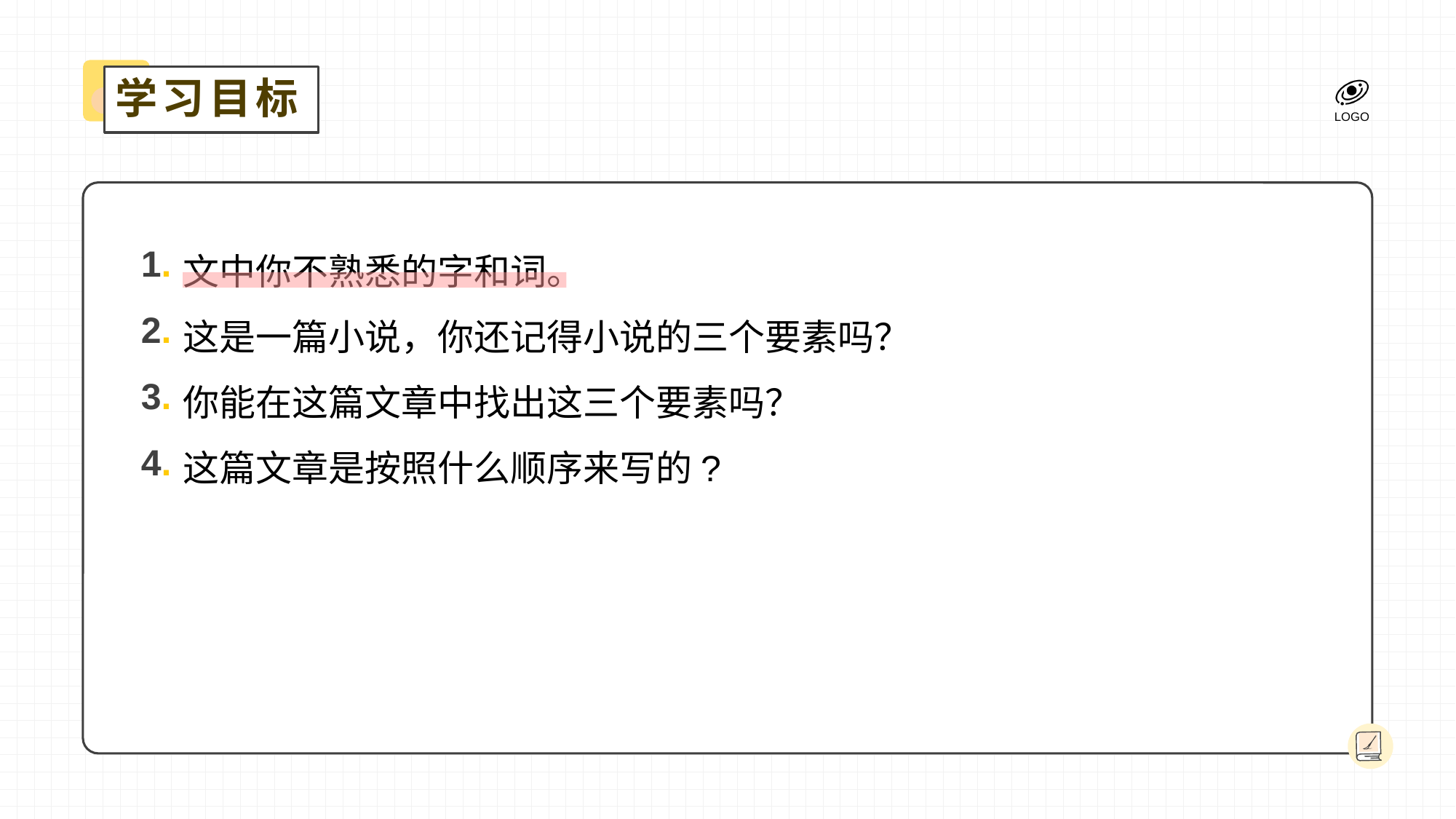

学习目标
文中你不熟悉的字和词。
这是一篇小说，你还记得小说的三个要素吗？
你能在这篇文章中找出这三个要素吗？
这篇文章是按照什么顺序来写的?
1.
2.
3.
4.